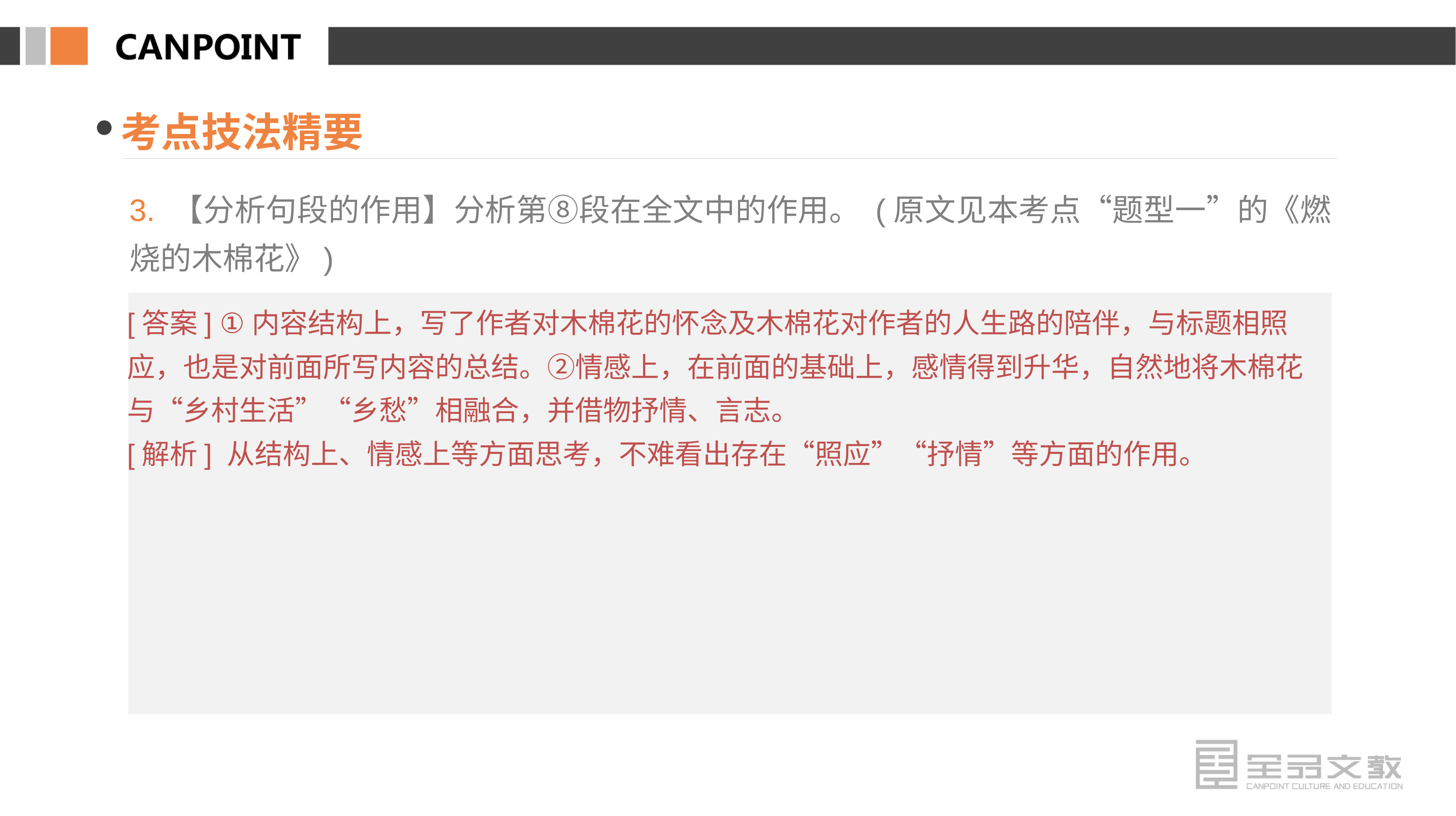

考点技法精要

3. 【分析句段的作用】分析第⑧段在全文中的作用。 (原文见本考点“题型一”的《燃烧的木棉花》)
[答案] ①内容结构上，写了作者对木棉花的怀念及木棉花对作者的人生路的陪伴，与标题相照应，也是对前面所写内容的总结。②情感上，在前面的基础上，感情得到升华，自然地将木棉花与“乡村生活”“乡愁”相融合，并借物抒情、言志。
[解析] 从结构上、情感上等方面思考，不难看出存在“照应”“抒情”等方面的作用。